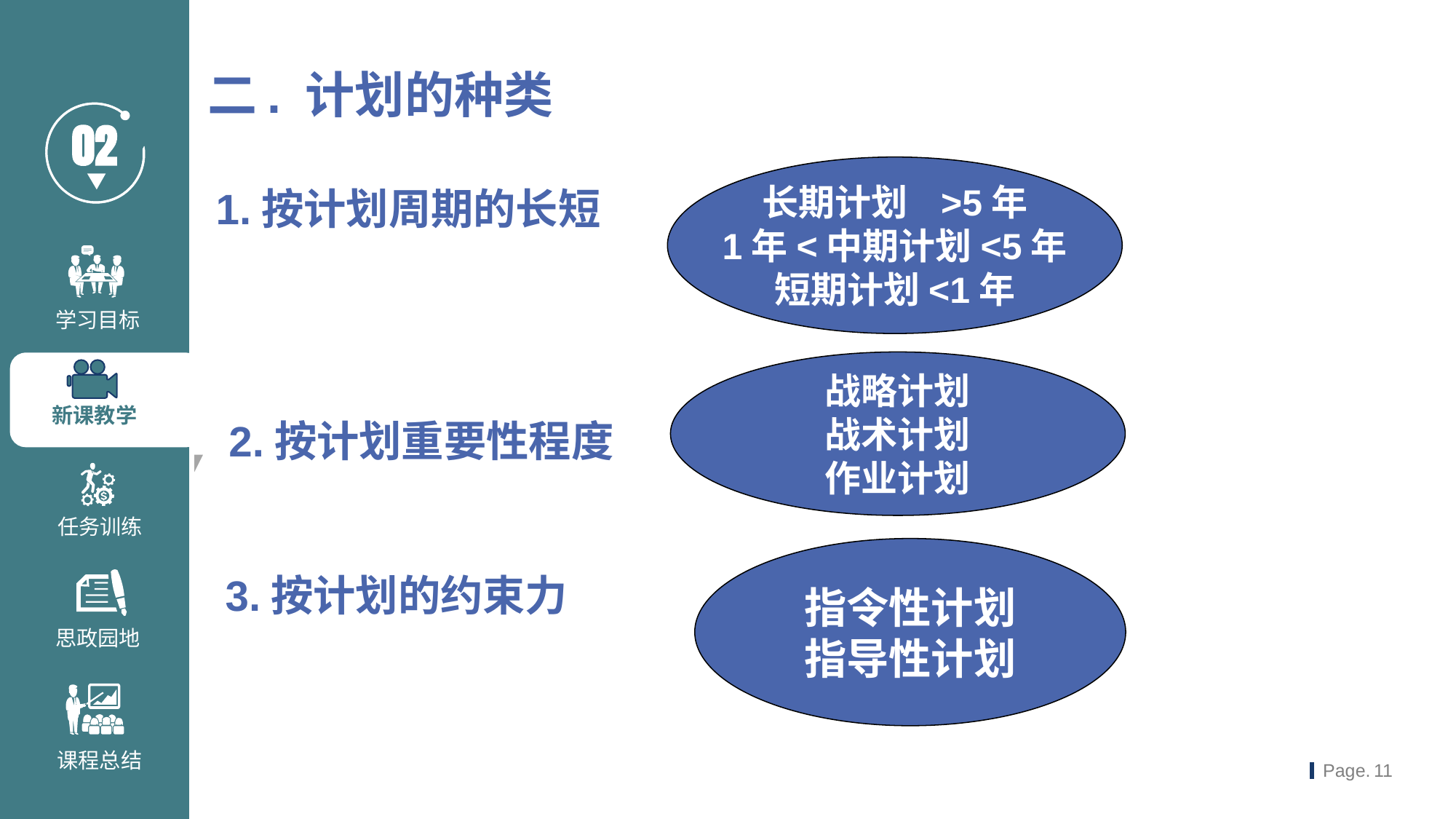

二. 计划的种类
长期计划   >5年
1年<中期计划<5年
短期计划<1年
1.按计划周期的长短
战略计划
战术计划
作业计划
2.按计划重要性程度

指令性计划
指导性计划

3.按计划的约束力